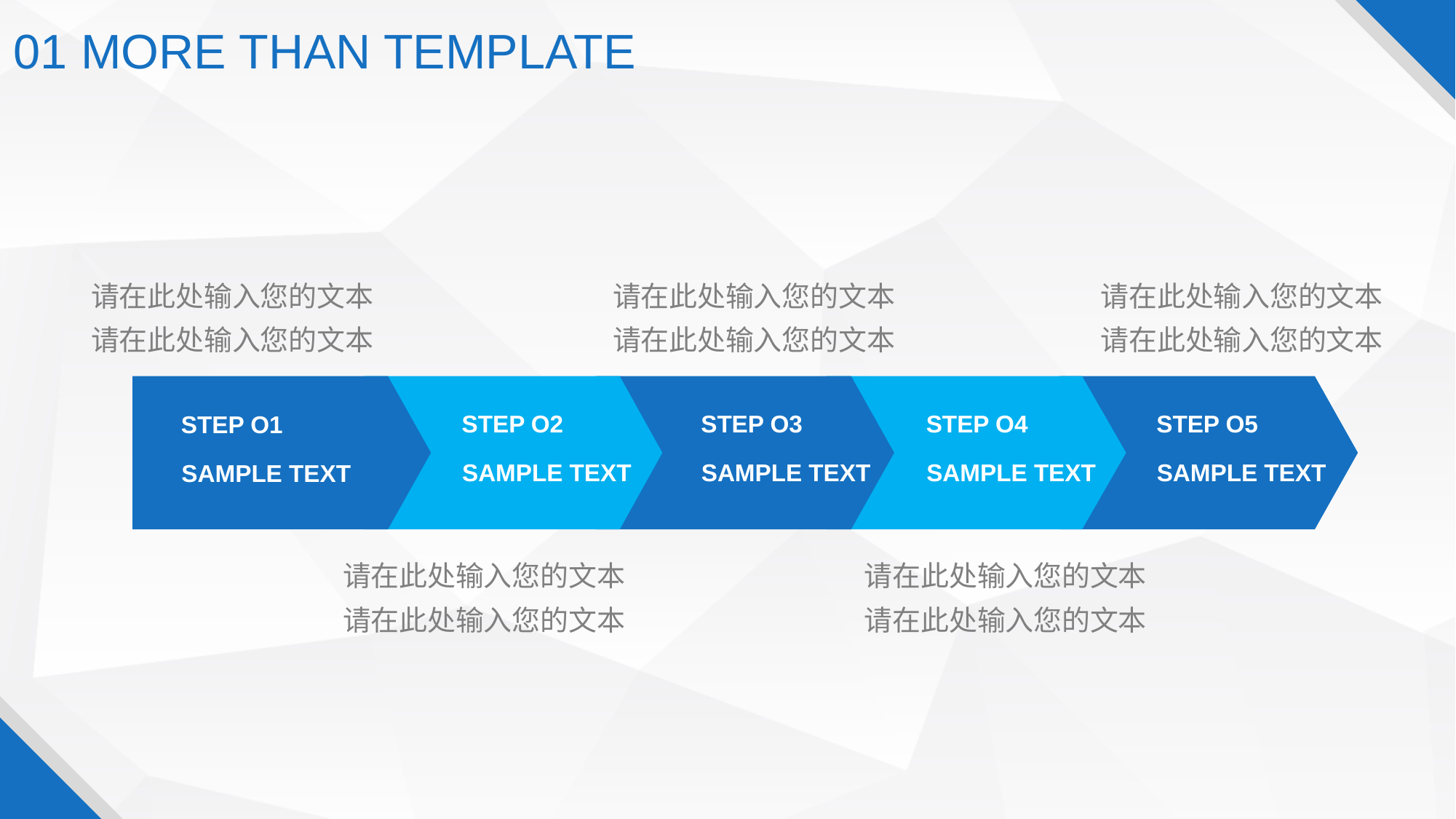

01 MORE THAN TEMPLATE
请在此处输入您的文本
请在此处输入您的文本
请在此处输入您的文本
请在此处输入您的文本
请在此处输入您的文本
请在此处输入您的文本

STEP O2
STEP O3
STEP O4
STEP O5
STEP O1
SAMPLE TEXT
SAMPLE TEXT
SAMPLE TEXT
SAMPLE TEXT
SAMPLE TEXT
请在此处输入您的文本
请在此处输入您的文本
请在此处输入您的文本
请在此处输入您的文本